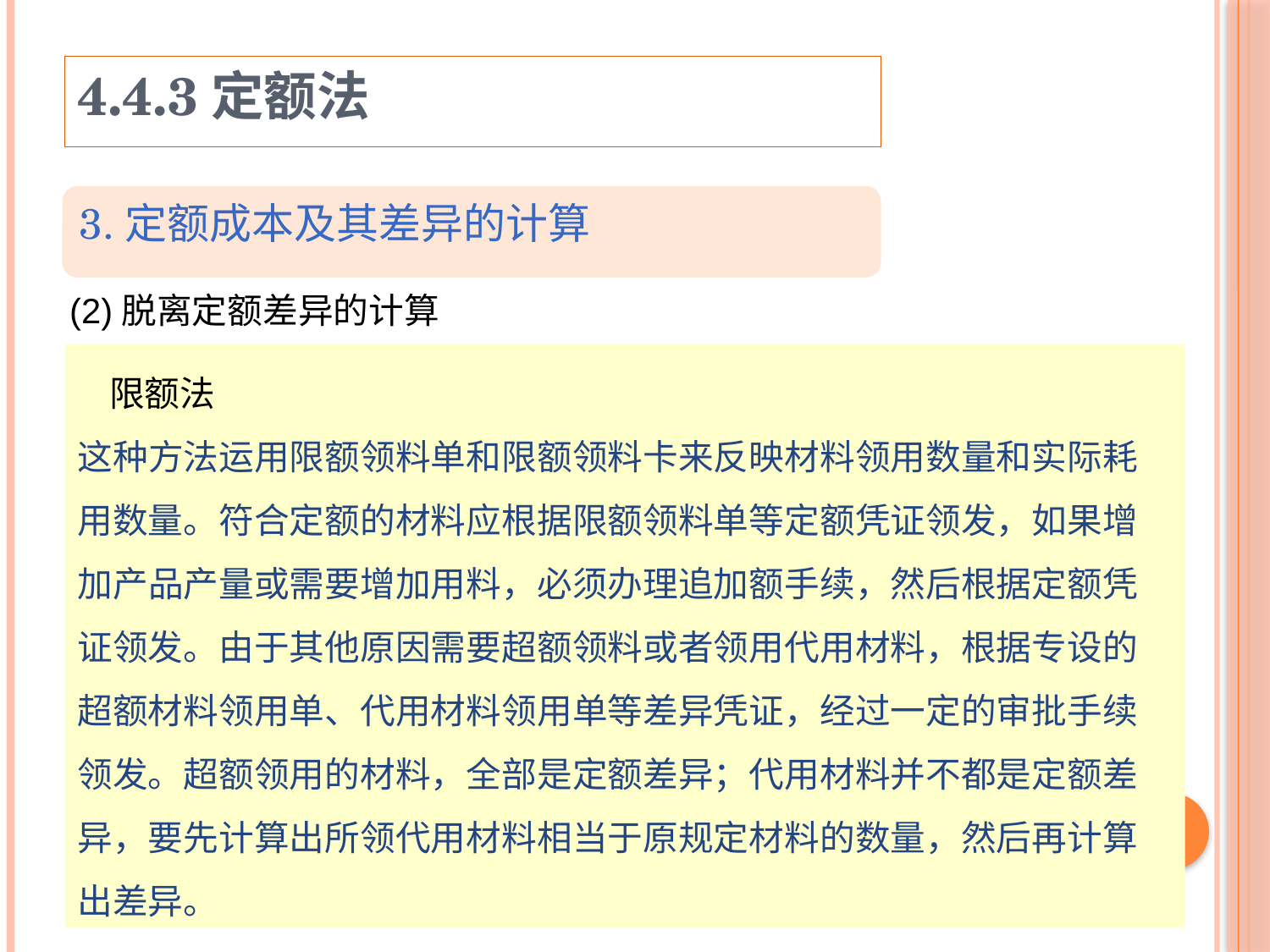

4.4.3定额法
3.定额成本及其差异的计算
(2)脱离定额差异的计算
   限额法
这种方法运用限额领料单和限额领料卡来反映材料领用数量和实际耗用数量。符合定额的材料应根据限额领料单等定额凭证领发，如果增加产品产量或需要增加用料，必须办理追加额手续，然后根据定额凭证领发。由于其他原因需要超额领料或者领用代用材料，根据专设的超额材料领用单、代用材料领用单等差异凭证，经过一定的审批手续领发。超额领用的材料，全部是定额差异；代用材料并不都是定额差异，要先计算出所领代用材料相当于原规定材料的数量，然后再计算出差异。